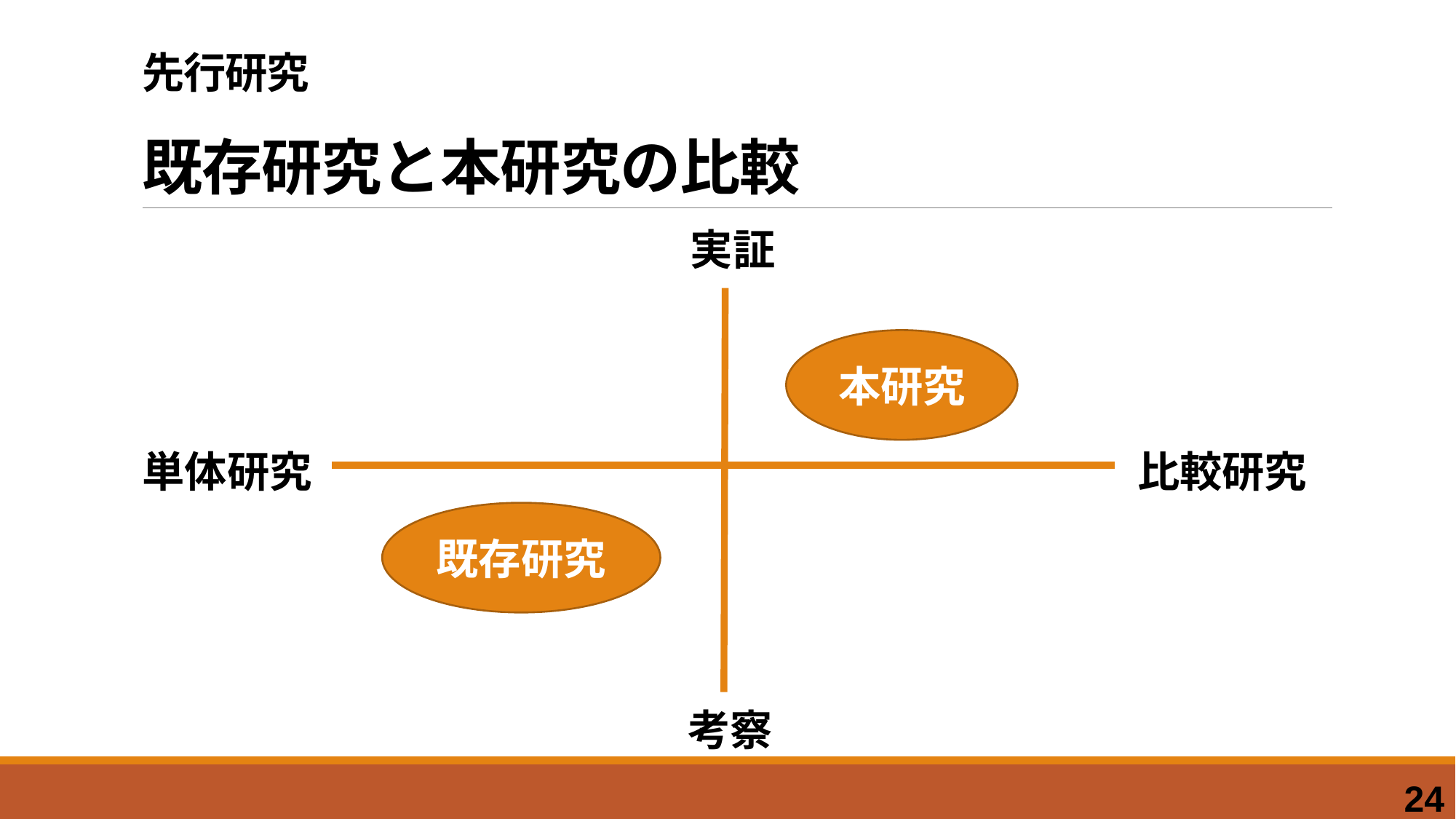

# 先行研究 既存研究と本研究の比較
 実証
本研究
単体研究
比較研究
既存研究
考察
24